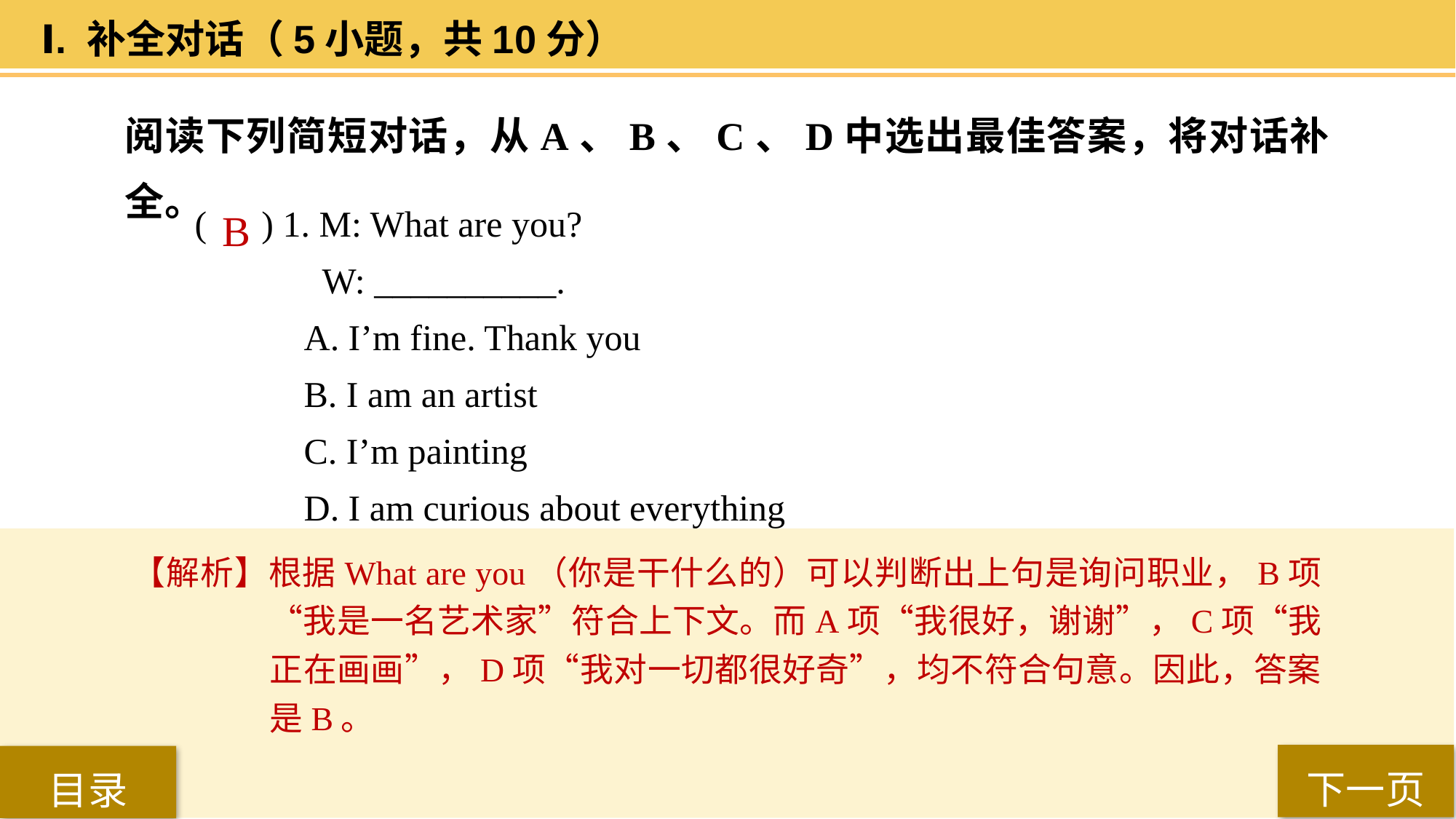

Ⅰ. 补全对话（5小题，共10分）
阅读下列简短对话，从A、B、C、D中选出最佳答案，将对话补全。
(      ) 1. M: What are you?
  W: __________.
A. I’m fine. Thank you
B. I am an artist
C. I’m painting
D. I am curious about everything
 B
【解析】根据What are you（你是干什么的）可以判断出上句是询问职业，B项“我是一名艺术家”符合上下文。而A项“我很好，谢谢”，C项“我正在画画”，D项“我对一切都很好奇”，均不符合句意。因此，答案是B。